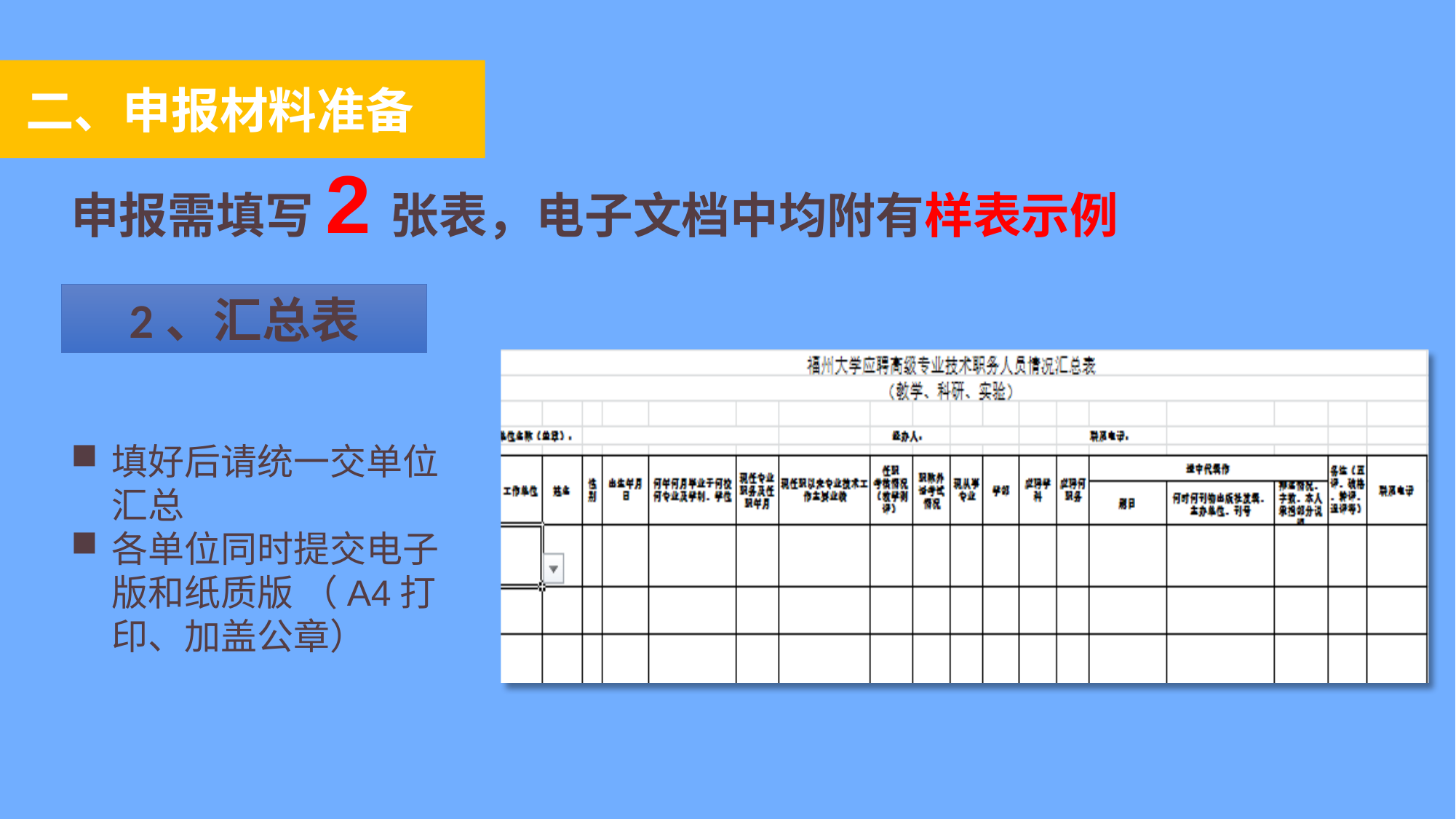

二、申报材料准备
申报需填写2张表，电子文档中均附有样表示例
2、汇总表

填好后请统一交单位汇总
各单位同时提交电子版和纸质版 （A4打印、加盖公章）